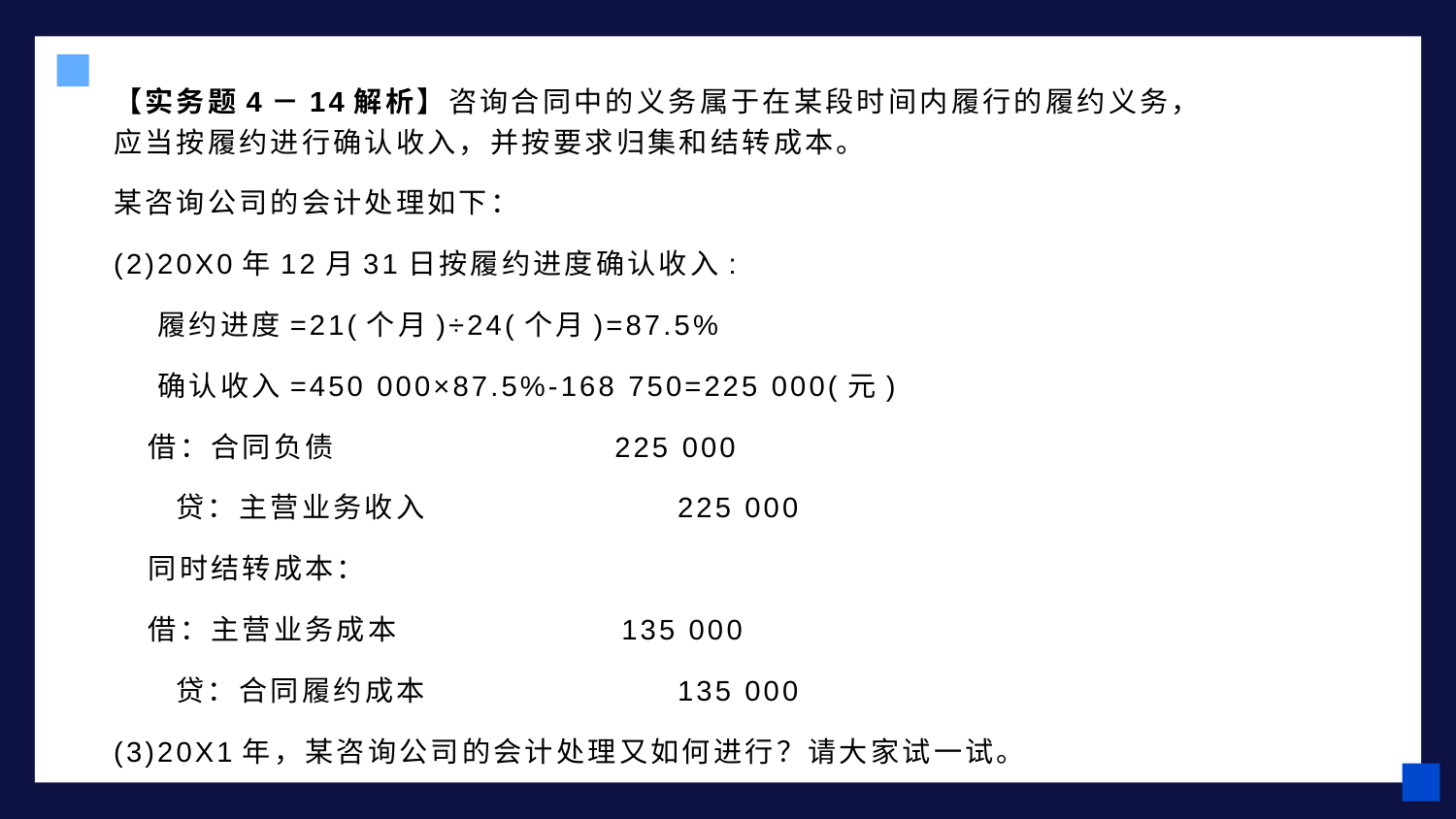

【实务题4－14解析】咨询合同中的义务属于在某段时间内履行的履约义务，应当按履约进行确认收入，并按要求归集和结转成本。
某咨询公司的会计处理如下：
(2)20X0年12月31日按履约进度确认收入:
    履约进度=21(个月)÷24(个月)=87.5%
    确认收入=450 000×87.5%-168 750=225 000(元)
   借：合同负债                             225 000
      贷：主营业务收入                          225 000
   同时结转成本：
   借：主营业务成本                       135 000
      贷：合同履约成本                          135 000
(3)20X1年，某咨询公司的会计处理又如何进行？请大家试一试。